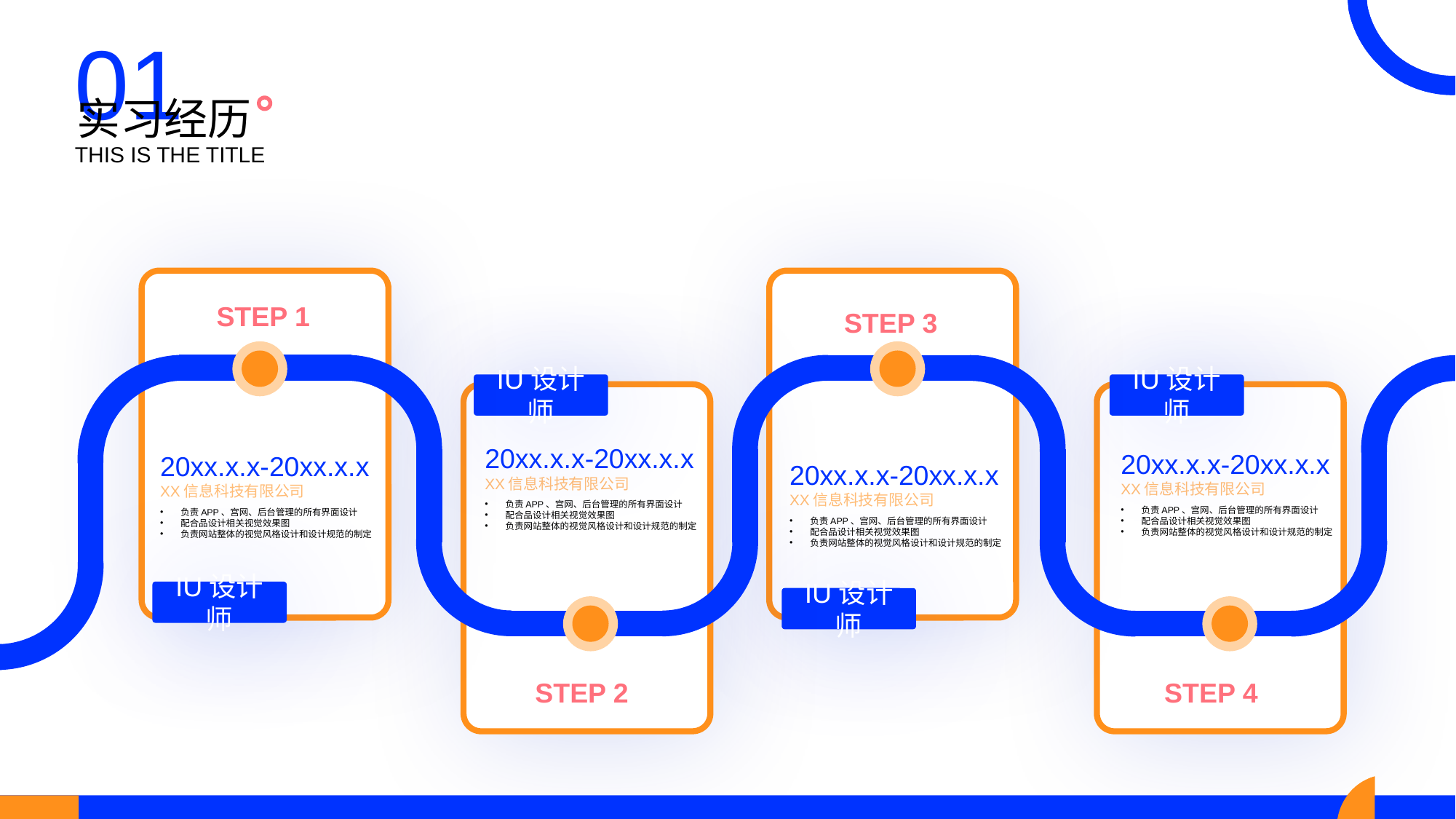

01
实习经历
THIS IS THE TITLE

STEP 1
20xx.x.x-20xx.x.x
XX信息科技有限公司
负责APP、宫网、后台管理的所有界面设计
配合品设计相关视觉效果图
负责网站整体的视觉风格设计和设计规范的制定
IU设计师

STEP 3
20xx.x.x-20xx.x.x
XX信息科技有限公司
负责APP、宫网、后台管理的所有界面设计
配合品设计相关视觉效果图
负责网站整体的视觉风格设计和设计规范的制定

IU设计师

IU设计师

20xx.x.x-20xx.x.x
XX信息科技有限公司
负责APP、宫网、后台管理的所有界面设计
配合品设计相关视觉效果图
负责网站整体的视觉风格设计和设计规范的制定

STEP 2
IU设计师

20xx.x.x-20xx.x.x
XX信息科技有限公司
负责APP、宫网、后台管理的所有界面设计
配合品设计相关视觉效果图
负责网站整体的视觉风格设计和设计规范的制定

STEP 4